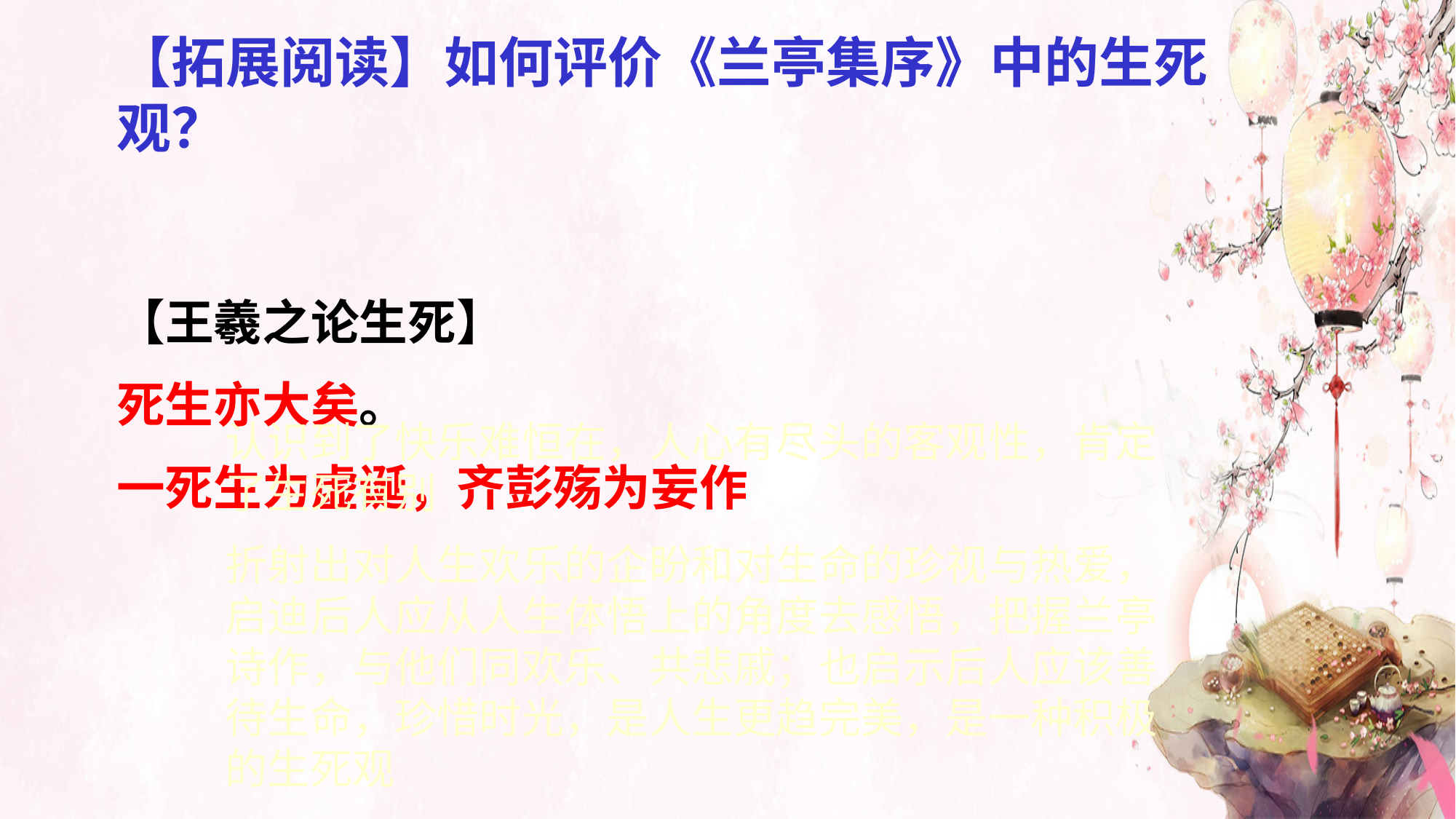

【拓展阅读】如何评价《兰亭集序》中的生死观？
【王羲之论生死】
死生亦大矣。
一死生为虚诞，齐彭殇为妄作
认识到了快乐难恒在，人心有尽头的客观性，肯定了生死有别
折射出对人生欢乐的企盼和对生命的珍视与热爱，启迪后人应从人生体悟上的角度去感悟，把握兰亭诗作，与他们同欢乐、共悲戚；也启示后人应该善待生命，珍惜时光，是人生更趋完美，是一种积极的生死观